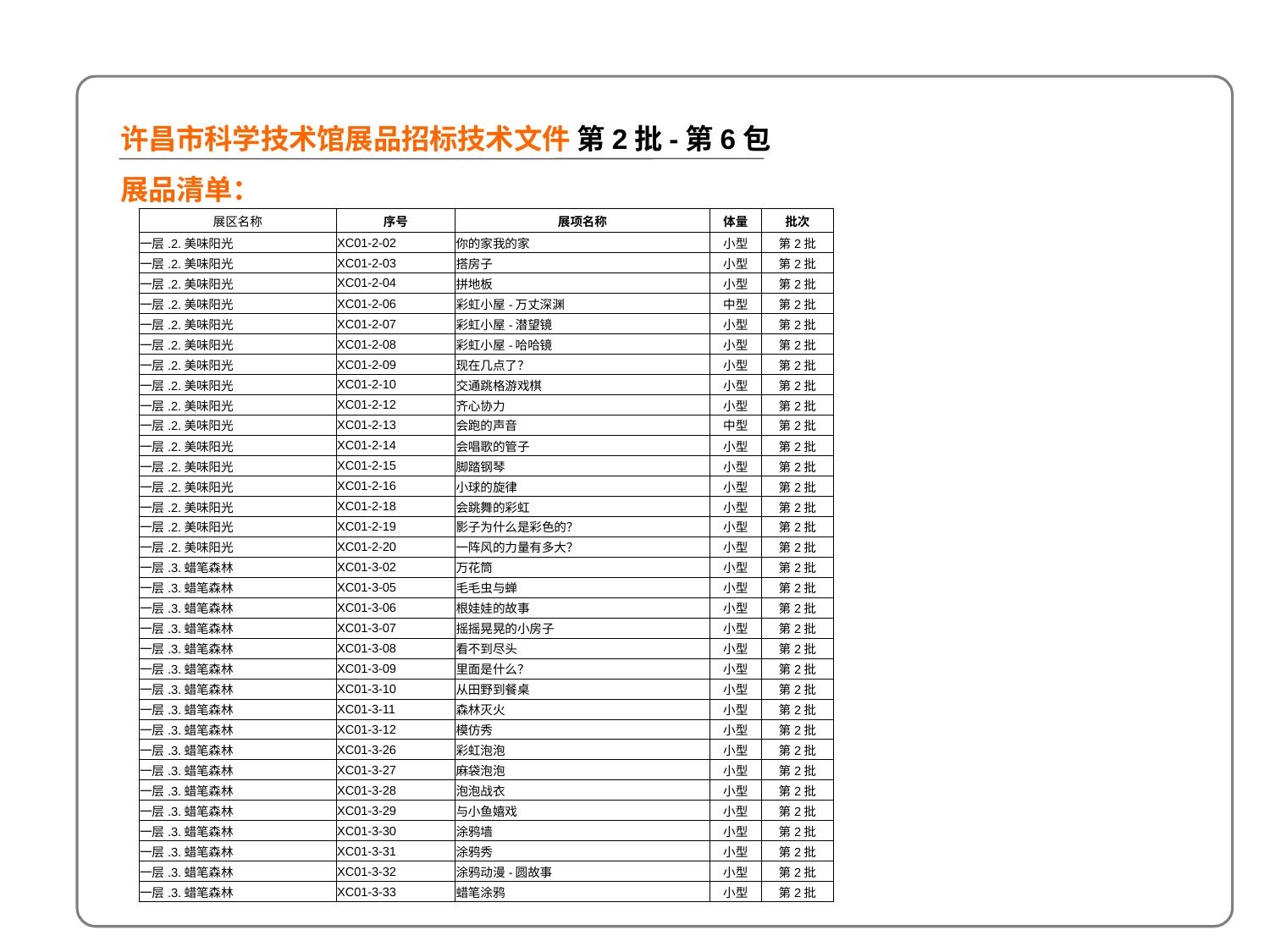

1 F

许昌市科学技术馆展品招标技术文件 第2批-第6包
展品清单：
| 展区名称 | 序号 | 展项名称 | 体量 | 批次 |
| --- | --- | --- | --- | --- |
| 一层.2.美味阳光 | XC01-2-02 | 你的家我的家 | 小型 | 第2批 |
| 一层.2.美味阳光 | XC01-2-03 | 搭房子 | 小型 | 第2批 |
| 一层.2.美味阳光 | XC01-2-04 | 拼地板 | 小型 | 第2批 |
| 一层.2.美味阳光 | XC01-2-06 | 彩虹小屋-万丈深渊 | 中型 | 第2批 |
| 一层.2.美味阳光 | XC01-2-07 | 彩虹小屋-潜望镜 | 小型 | 第2批 |
| 一层.2.美味阳光 | XC01-2-08 | 彩虹小屋-哈哈镜 | 小型 | 第2批 |
| 一层.2.美味阳光 | XC01-2-09 | 现在几点了？ | 小型 | 第2批 |
| 一层.2.美味阳光 | XC01-2-10 | 交通跳格游戏棋 | 小型 | 第2批 |
| 一层.2.美味阳光 | XC01-2-12 | 齐心协力 | 小型 | 第2批 |
| 一层.2.美味阳光 | XC01-2-13 | 会跑的声音 | 中型 | 第2批 |
| 一层.2.美味阳光 | XC01-2-14 | 会唱歌的管子 | 小型 | 第2批 |
| 一层.2.美味阳光 | XC01-2-15 | 脚踏钢琴 | 小型 | 第2批 |
| 一层.2.美味阳光 | XC01-2-16 | 小球的旋律 | 小型 | 第2批 |
| 一层.2.美味阳光 | XC01-2-18 | 会跳舞的彩虹 | 小型 | 第2批 |
| 一层.2.美味阳光 | XC01-2-19 | 影子为什么是彩色的？ | 小型 | 第2批 |
| 一层.2.美味阳光 | XC01-2-20 | 一阵风的力量有多大？ | 小型 | 第2批 |
| 一层.3.蜡笔森林 | XC01-3-02 | 万花筒 | 小型 | 第2批 |
| 一层.3.蜡笔森林 | XC01-3-05 | 毛毛虫与蝉 | 小型 | 第2批 |
| 一层.3.蜡笔森林 | XC01-3-06 | 根娃娃的故事 | 小型 | 第2批 |
| 一层.3.蜡笔森林 | XC01-3-07 | 摇摇晃晃的小房子 | 小型 | 第2批 |
| 一层.3.蜡笔森林 | XC01-3-08 | 看不到尽头 | 小型 | 第2批 |
| 一层.3.蜡笔森林 | XC01-3-09 | 里面是什么？ | 小型 | 第2批 |
| 一层.3.蜡笔森林 | XC01-3-10 | 从田野到餐桌 | 小型 | 第2批 |
| 一层.3.蜡笔森林 | XC01-3-11 | 森林灭火 | 小型 | 第2批 |
| 一层.3.蜡笔森林 | XC01-3-12 | 模仿秀 | 小型 | 第2批 |
| 一层.3.蜡笔森林 | XC01-3-26 | 彩虹泡泡 | 小型 | 第2批 |
| 一层.3.蜡笔森林 | XC01-3-27 | 麻袋泡泡 | 小型 | 第2批 |
| 一层.3.蜡笔森林 | XC01-3-28 | 泡泡战衣 | 小型 | 第2批 |
| 一层.3.蜡笔森林 | XC01-3-29 | 与小鱼嬉戏 | 小型 | 第2批 |
| 一层.3.蜡笔森林 | XC01-3-30 | 涂鸦墙 | 小型 | 第2批 |
| 一层.3.蜡笔森林 | XC01-3-31 | 涂鸦秀 | 小型 | 第2批 |
| 一层.3.蜡笔森林 | XC01-3-32 | 涂鸦动漫-圆故事 | 小型 | 第2批 |
| 一层.3.蜡笔森林 | XC01-3-33 | 蜡笔涂鸦 | 小型 | 第2批 |